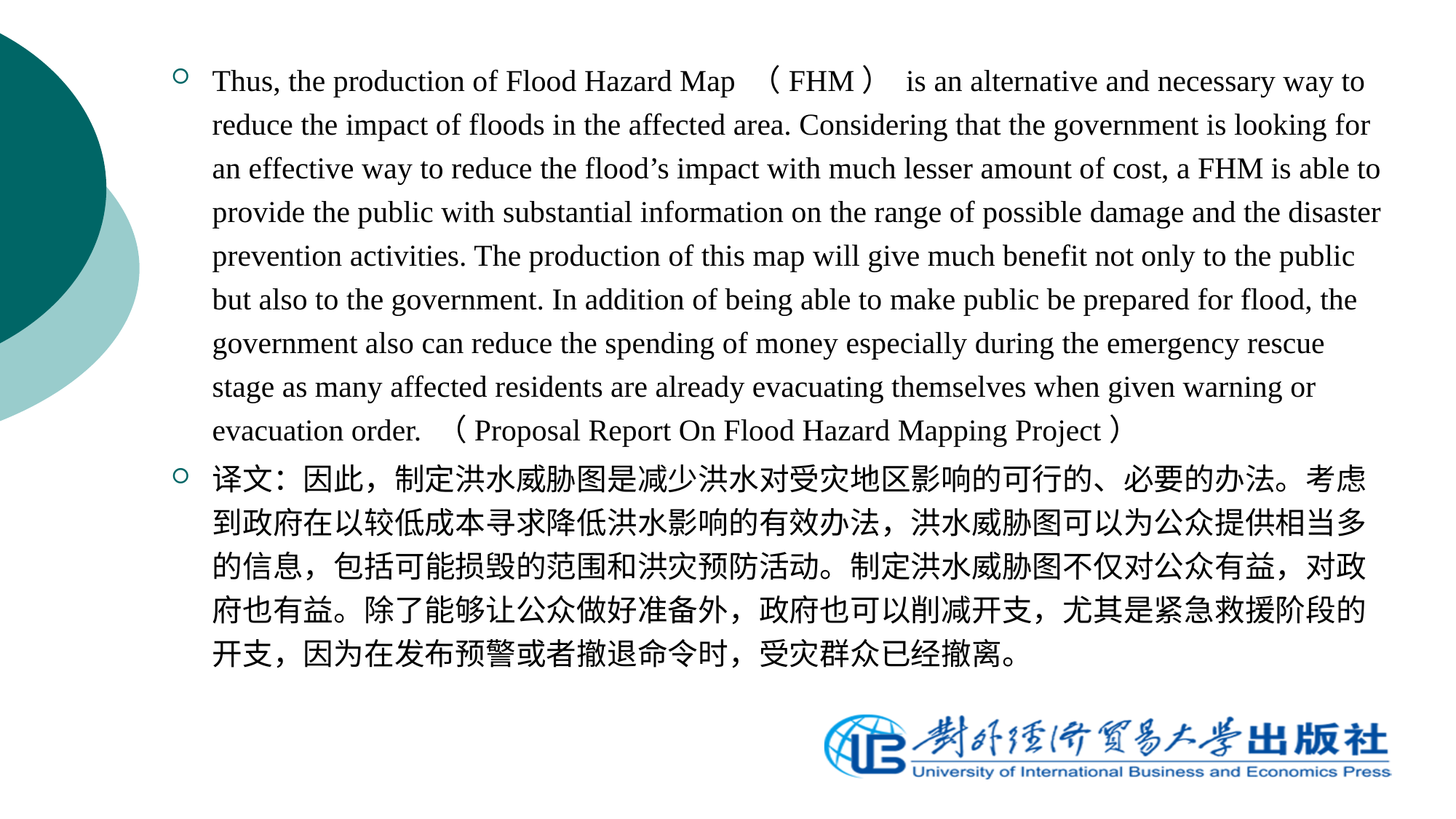

Thus, the production of Flood Hazard Map （FHM） is an alternative and necessary way to reduce the impact of floods in the affected area. Considering that the government is looking for an effective way to reduce the flood’s impact with much lesser amount of cost, a FHM is able to provide the public with substantial information on the range of possible damage and the disaster prevention activities. The production of this map will give much benefit not only to the public but also to the government. In addition of being able to make public be prepared for flood, the government also can reduce the spending of money especially during the emergency rescue stage as many affected residents are already evacuating themselves when given warning or evacuation order. （Proposal Report On Flood Hazard Mapping Project）
译文：因此，制定洪水威胁图是减少洪水对受灾地区影响的可行的、必要的办法。考虑到政府在以较低成本寻求降低洪水影响的有效办法，洪水威胁图可以为公众提供相当多的信息，包括可能损毁的范围和洪灾预防活动。制定洪水威胁图不仅对公众有益，对政府也有益。除了能够让公众做好准备外，政府也可以削减开支，尤其是紧急救援阶段的开支，因为在发布预警或者撤退命令时，受灾群众已经撤离。